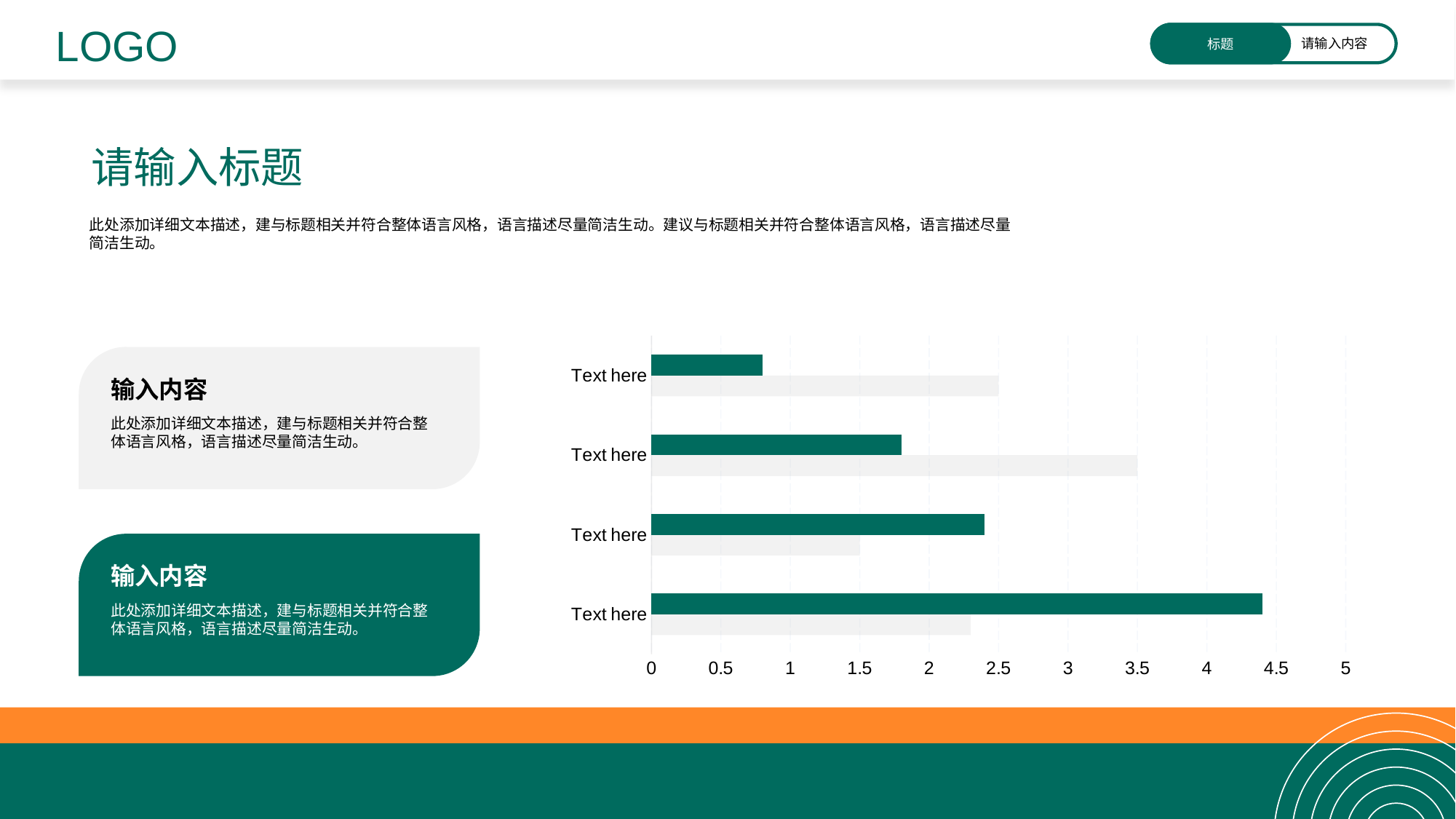

LOGO
标题

请输入内容
请输入标题
此处添加详细文本描述，建与标题相关并符合整体语言风格，语言描述尽量简洁生动。建议与标题相关并符合整体语言风格，语言描述尽量简洁生动。

### Chart

| Category | Text here2 | Text here |
|---|---|---|
| Text here | 2.3 | 4.4 |
| Text here | 1.5 | 2.4 |
| Text here | 3.5 | 1.8 |
| Text here | 2.5 | 0.8 |
输入内容
此处添加详细文本描述，建与标题相关并符合整体语言风格，语言描述尽量简洁生动。

输入内容
此处添加详细文本描述，建与标题相关并符合整体语言风格，语言描述尽量简洁生动。